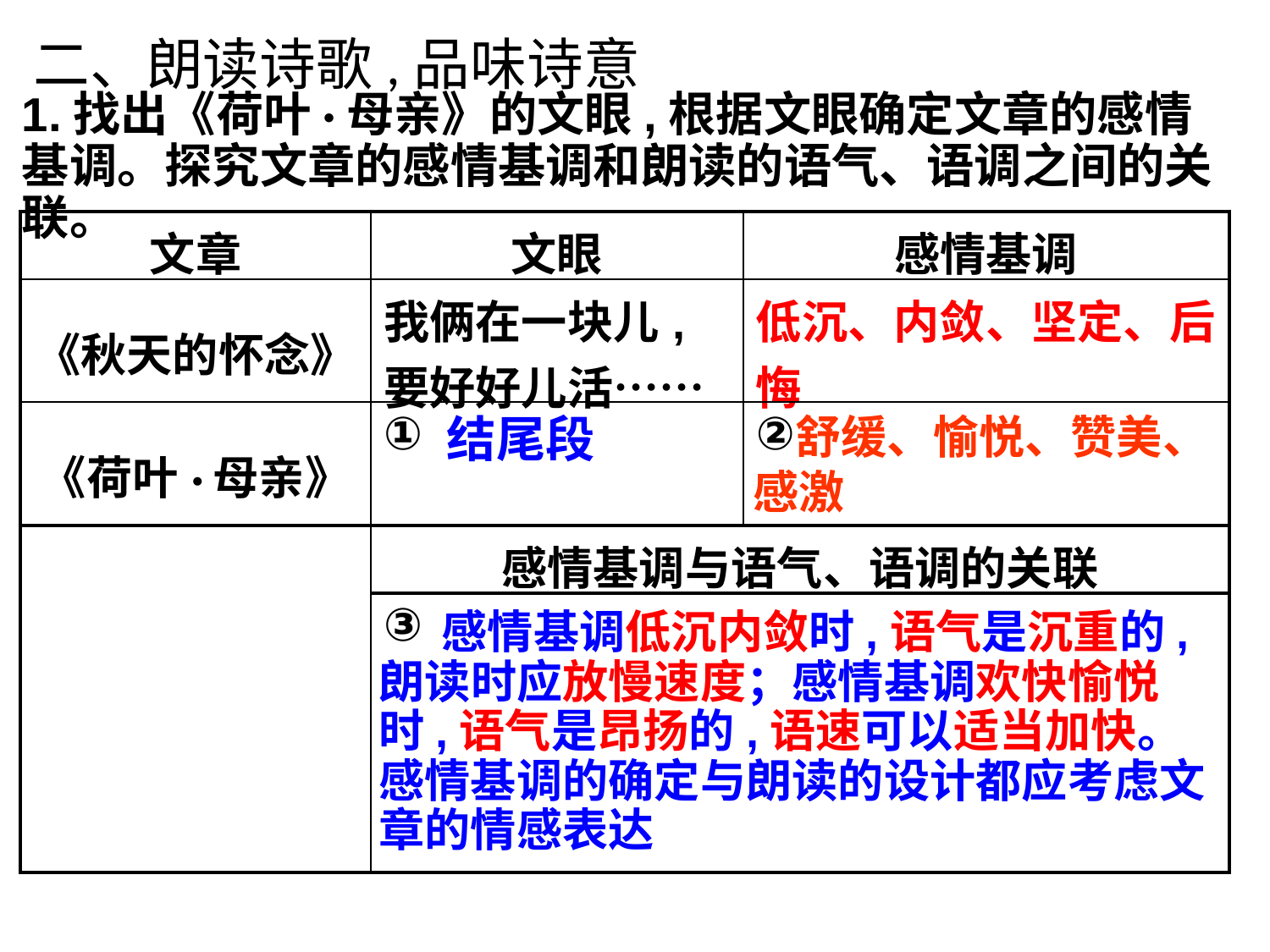

二、朗读诗歌,品味诗意
1.找出《荷叶·母亲》的文眼,根据文眼确定文章的感情基调。探究文章的感情基调和朗读的语气、语调之间的关联。
| 文章 | 文眼 | 感情基调 |
| --- | --- | --- |
| 《秋天的怀念》 | 我俩在一块儿,要好好儿活…… | 低沉、内敛、坚定、后悔 |
| 《荷叶·母亲》 | ① | ② |
|  | 感情基调与语气、语调的关联 |  |
|  | ③ |  |
结尾段
   舒缓、愉悦、赞美、感激
     感情基调低沉内敛时,语气是沉重的,朗读时应放慢速度；感情基调欢快愉悦时,语气是昂扬的,语速可以适当加快。感情基调的确定与朗读的设计都应考虑文章的情感表达